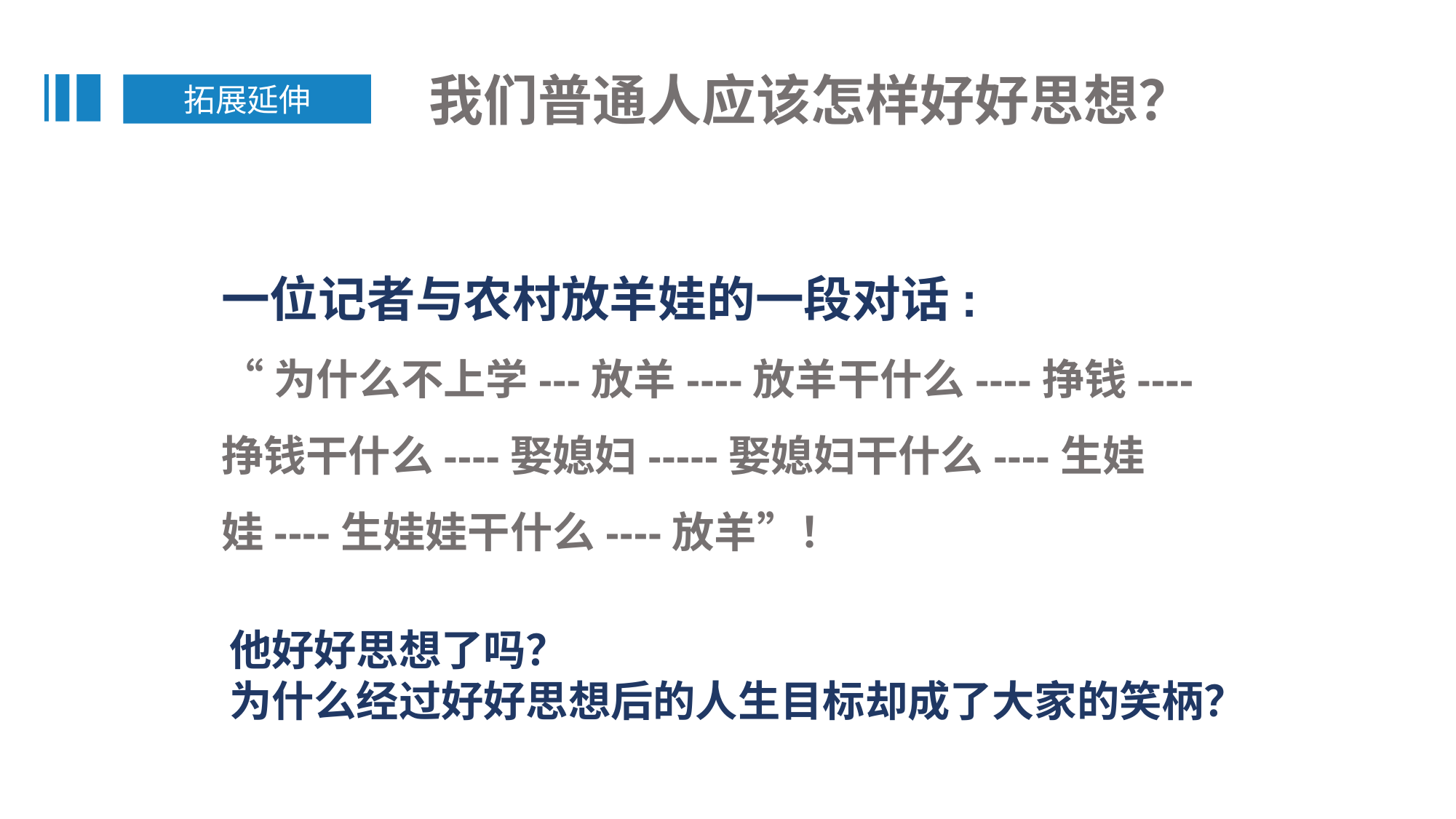

我们普通人应该怎样好好思想？

拓展延伸
一位记者与农村放羊娃的一段对话:
“为什么不上学---放羊----放羊干什么----挣钱----挣钱干什么----娶媳妇-----娶媳妇干什么----生娃娃----生娃娃干什么----放羊”！
他好好思想了吗？
为什么经过好好思想后的人生目标却成了大家的笑柄？